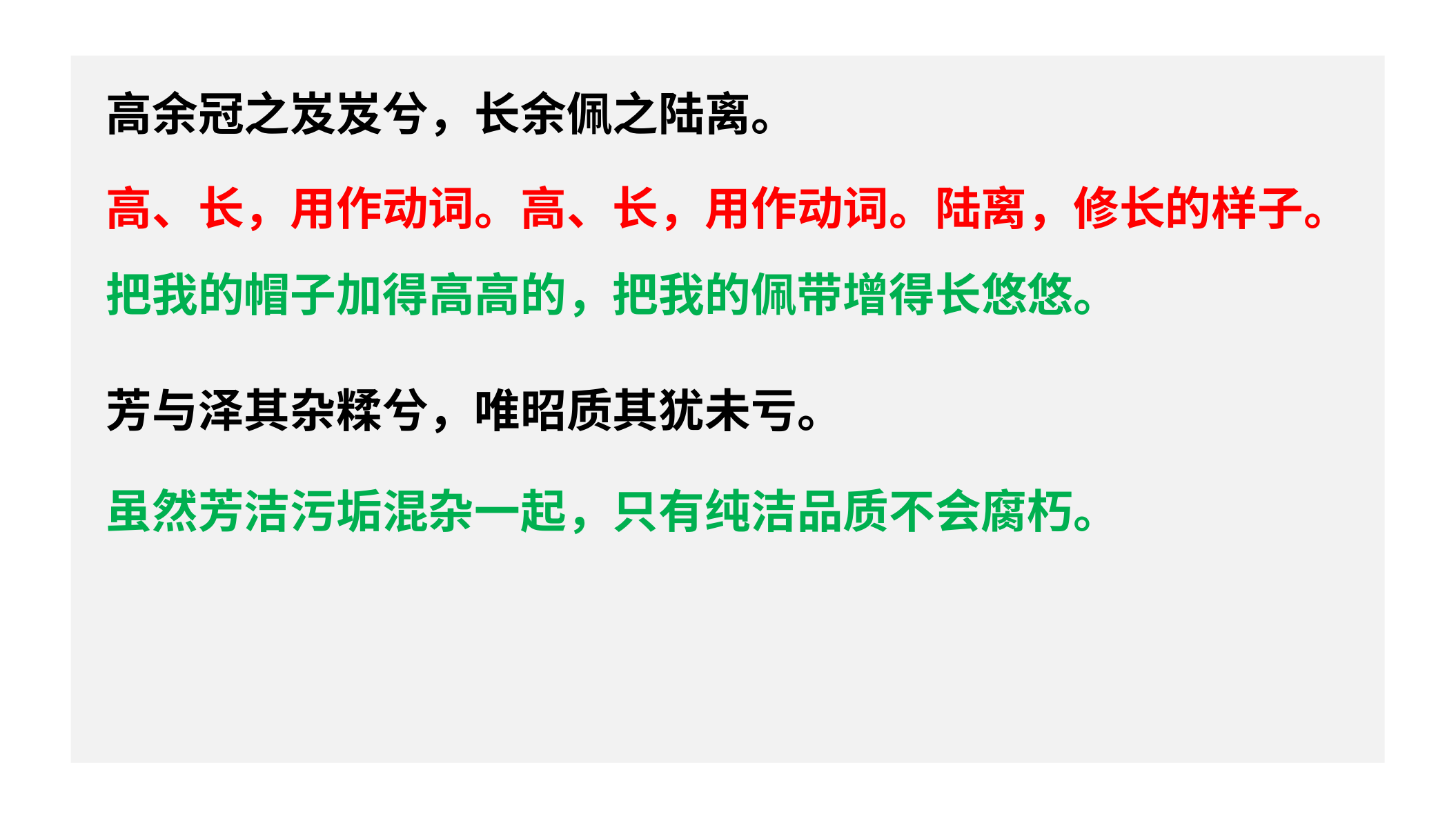

高余冠之岌岌兮，长余佩之陆离。
高、长，用作动词。高、长，用作动词。陆离，修长的样子。
把我的帽子加得高高的，把我的佩带增得长悠悠。
芳与泽其杂糅兮，唯昭质其犹未亏。
虽然芳洁污垢混杂一起，只有纯洁品质不会腐朽。